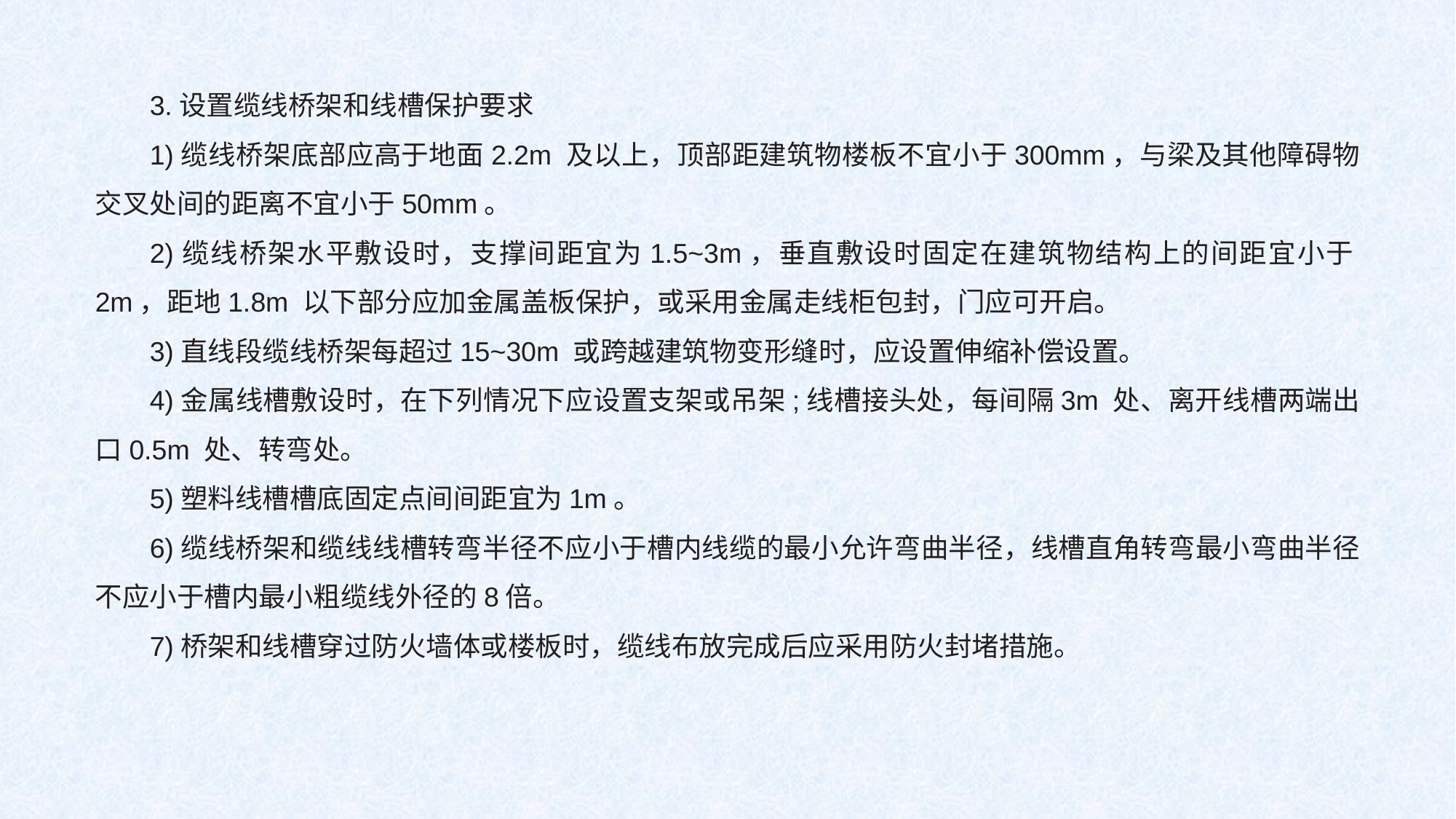

3.设置缆线桥架和线槽保护要求
1)缆线桥架底部应高于地面2.2m 及以上，顶部距建筑物楼板不宜小于300mm，与梁及其他障碍物交叉处间的距离不宜小于50mm。
2)缆线桥架水平敷设时，支撑间距宜为1.5~3m，垂直敷设时固定在建筑物结构上的间距宜小于2m，距地1.8m 以下部分应加金属盖板保护，或采用金属走线柜包封，门应可开启。
3)直线段缆线桥架每超过15~30m 或跨越建筑物变形缝时，应设置伸缩补偿设置。
4)金属线槽敷设时，在下列情况下应设置支架或吊架;线槽接头处，每间隔3m 处、离开线槽两端出口0.5m 处、转弯处。
5)塑料线槽槽底固定点间间距宜为1m。
6)缆线桥架和缆线线槽转弯半径不应小于槽内线缆的最小允许弯曲半径，线槽直角转弯最小弯曲半径不应小于槽内最小粗缆线外径的8倍。
7)桥架和线槽穿过防火墙体或楼板时，缆线布放完成后应采用防火封堵措施。